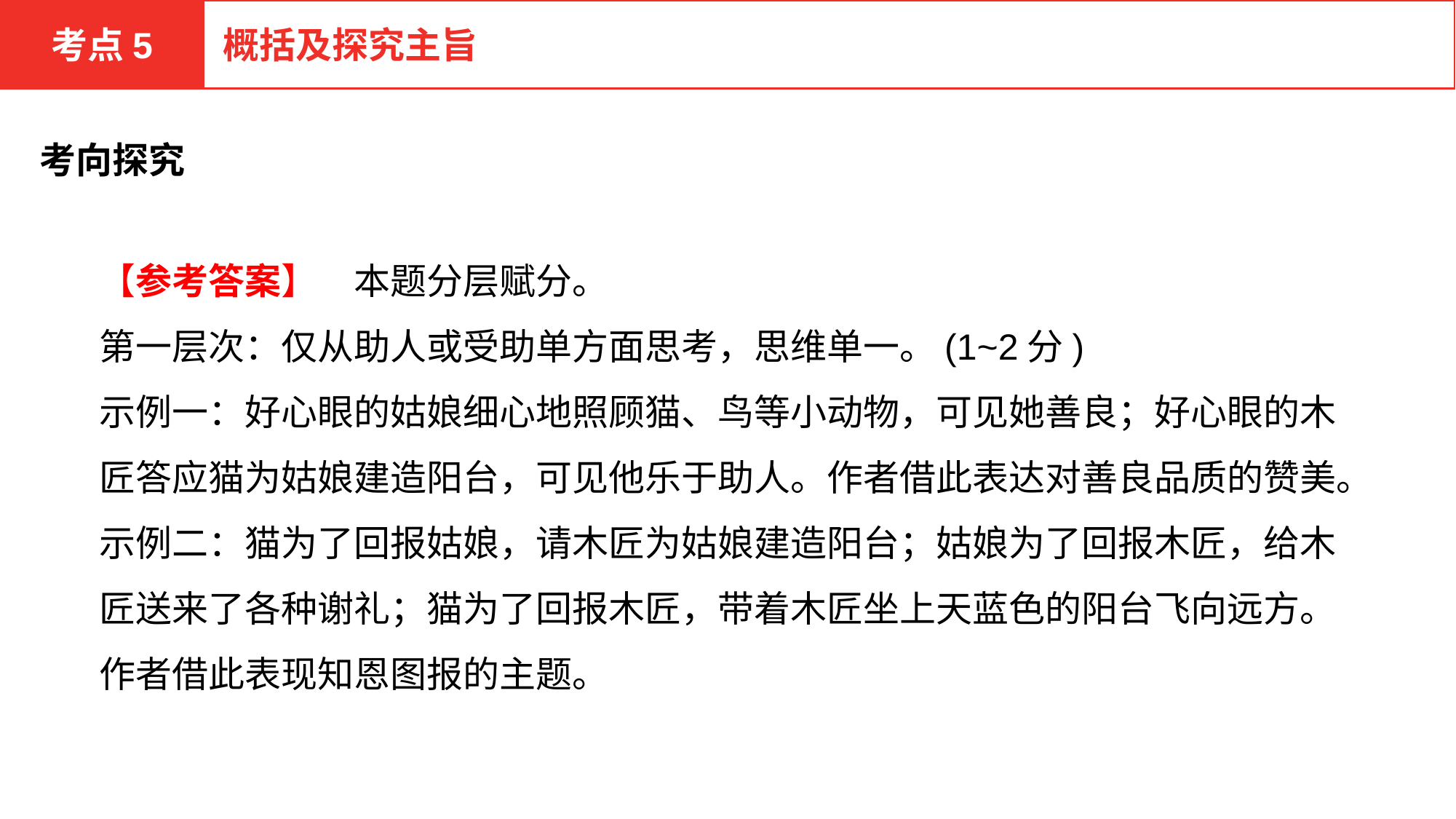

考点5
概括及探究主旨
考向探究

【参考答案】　本题分层赋分。
第一层次：仅从助人或受助单方面思考，思维单一。(1~2分)
示例一：好心眼的姑娘细心地照顾猫、鸟等小动物，可见她善良；好心眼的木匠答应猫为姑娘建造阳台，可见他乐于助人。作者借此表达对善良品质的赞美。
示例二：猫为了回报姑娘，请木匠为姑娘建造阳台；姑娘为了回报木匠，给木匠送来了各种谢礼；猫为了回报木匠，带着木匠坐上天蓝色的阳台飞向远方。作者借此表现知恩图报的主题。